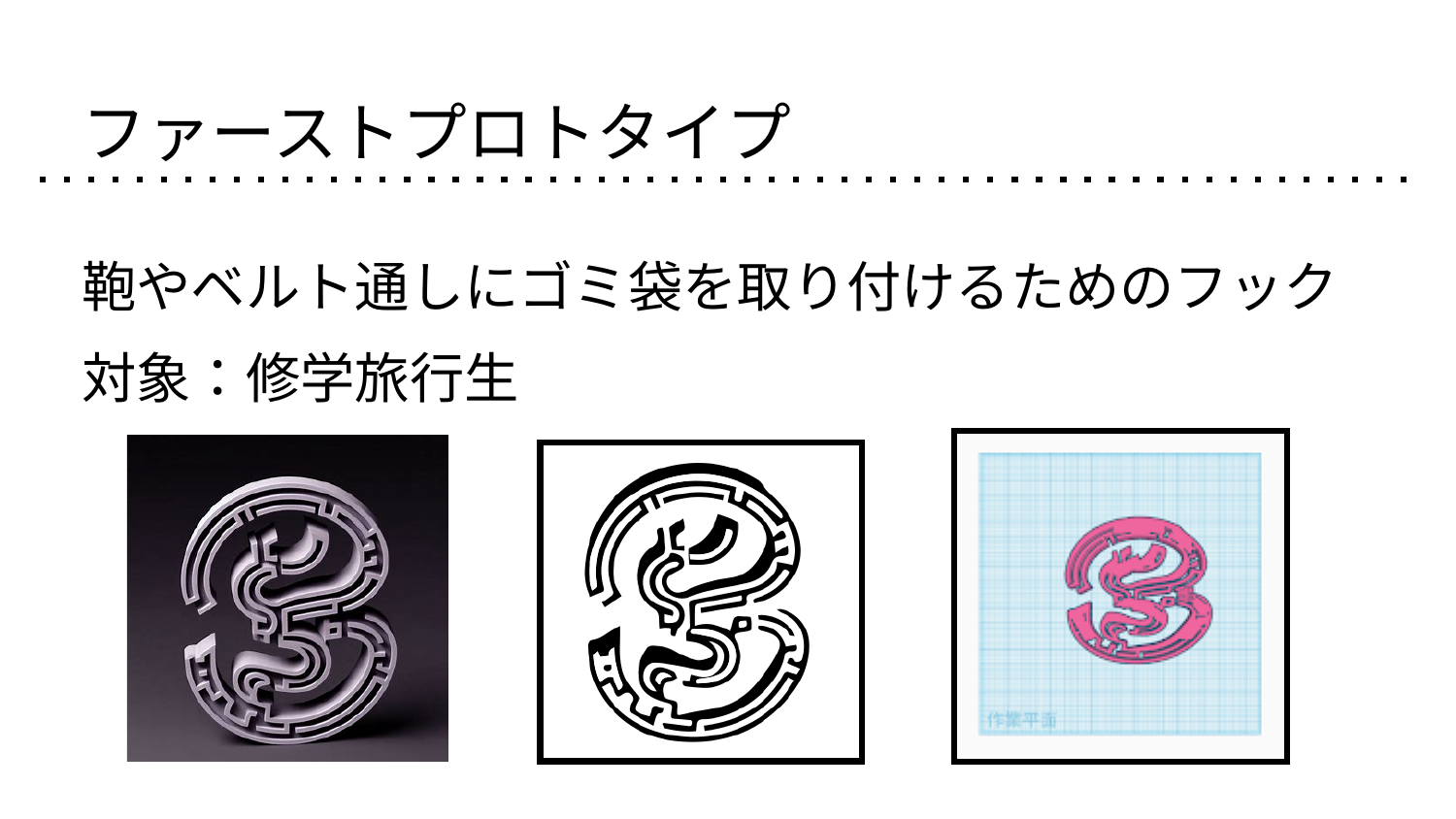

ファーストプロトタイプ
鞄やベルト通しにゴミ袋を取り付けるためのフック
対象：修学旅行生